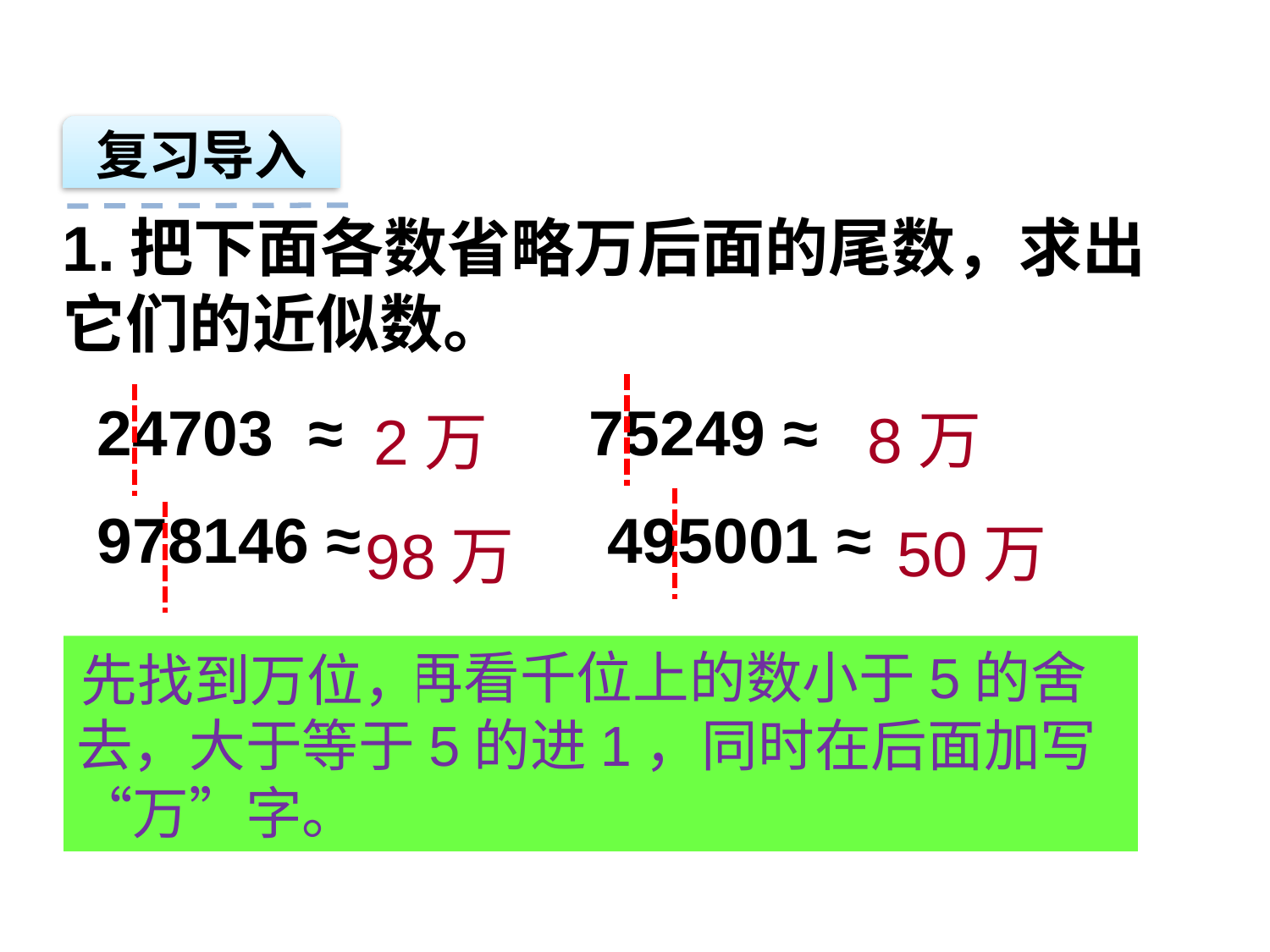

复习导入
1.把下面各数省略万后面的尾数，求出
它们的近似数。
  24703  ≈              75249 ≈
  978146 ≈              495001 ≈
8万
2万
50万
98万
                         再看千位上的数小于5的舍去，大于等于5的进1，同时在后面加写“万”字。
先找到万位，